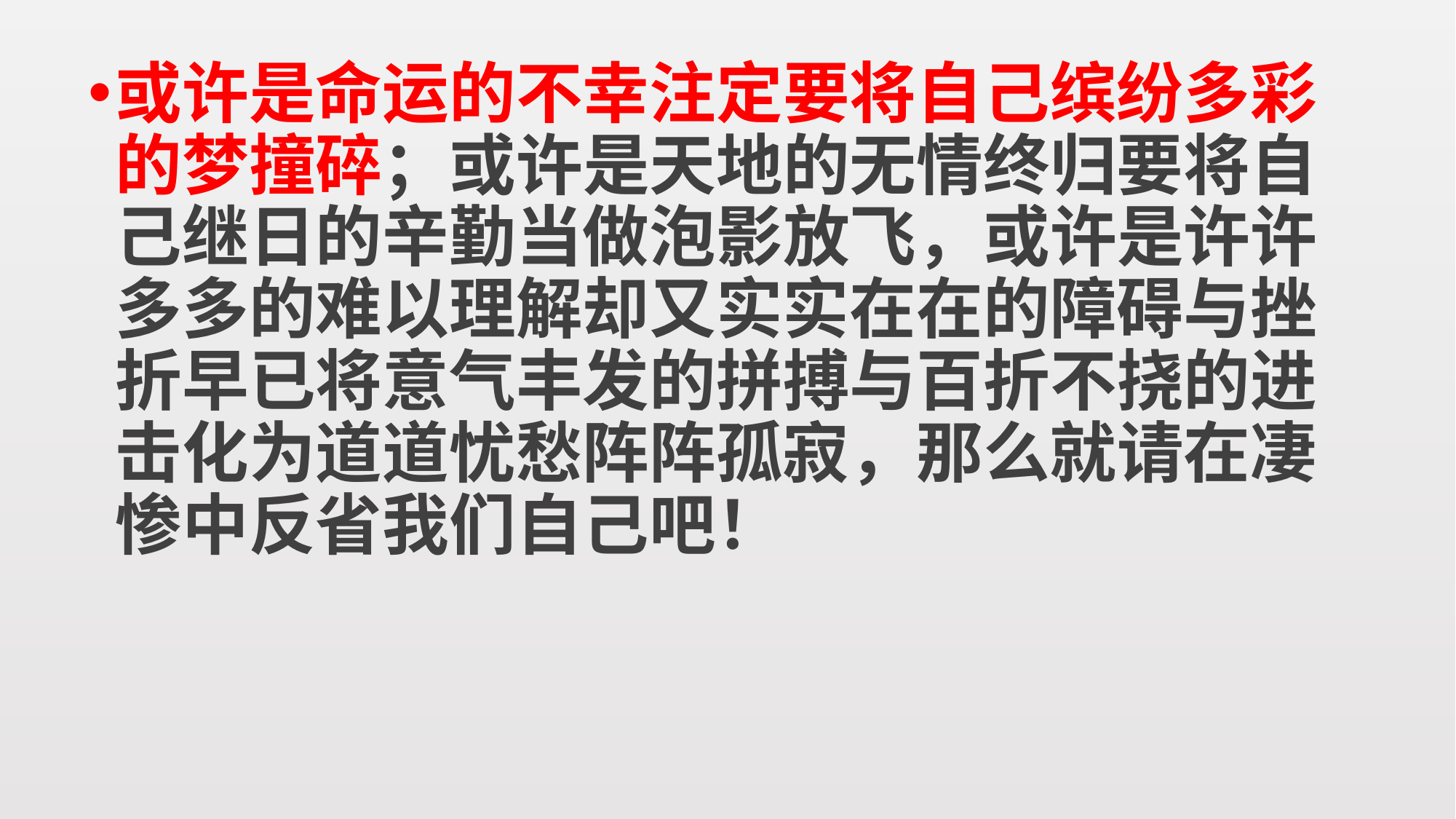

或许是命运的不幸注定要将自己缤纷多彩的梦撞碎；或许是天地的无情终归要将自己继日的辛勤当做泡影放飞，或许是许许多多的难以理解却又实实在在的障碍与挫折早已将意气丰发的拼搏与百折不挠的进击化为道道忧愁阵阵孤寂，那么就请在凄惨中反省我们自己吧！